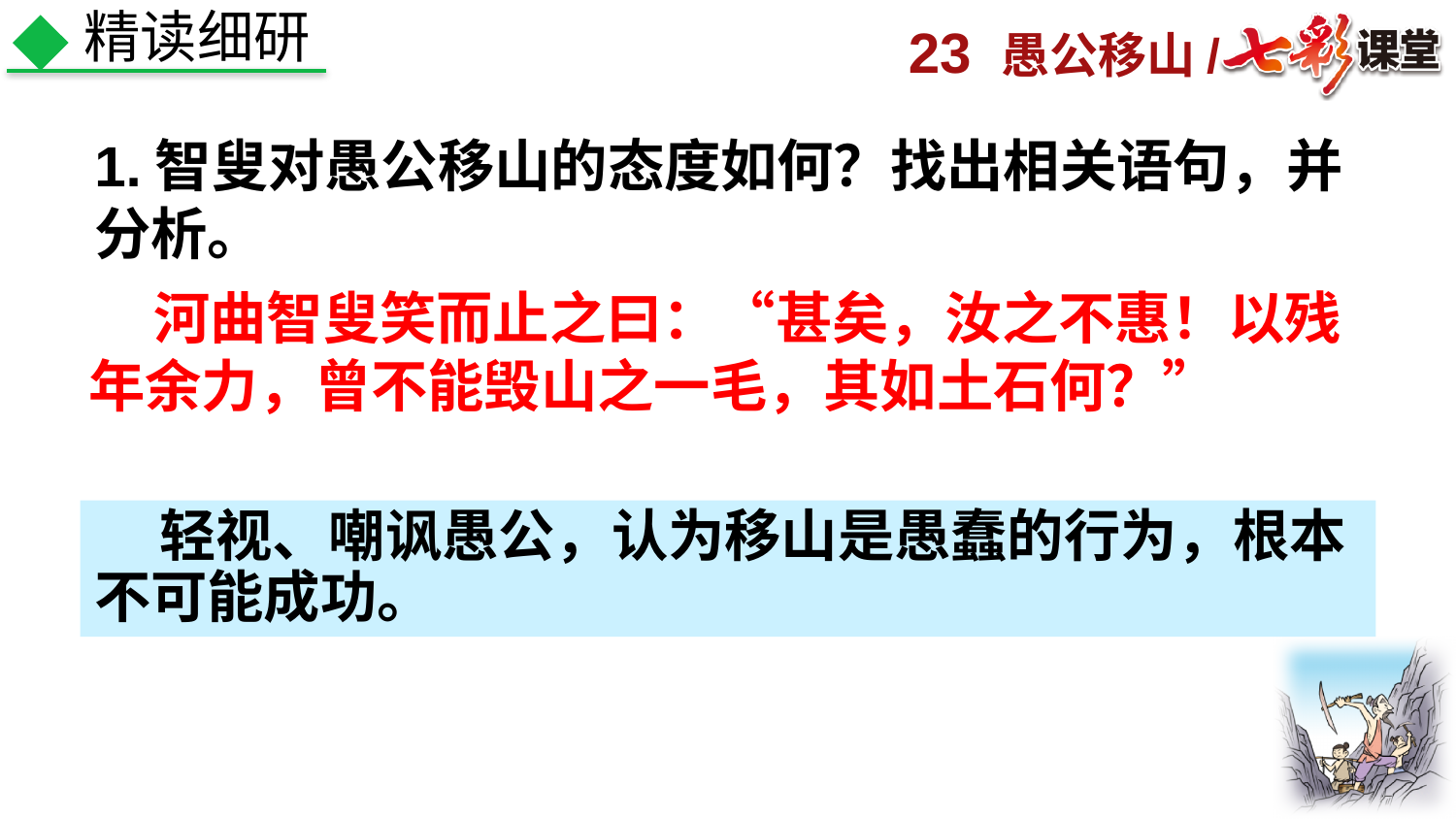

精读细研

1.智叟对愚公移山的态度如何？找出相关语句，并分析。
    河曲智叟笑而止之曰：“甚矣，汝之不惠！以残年余力，曾不能毁山之一毛，其如土石何？”
    轻视、嘲讽愚公，认为移山是愚蠢的行为，根本不可能成功。